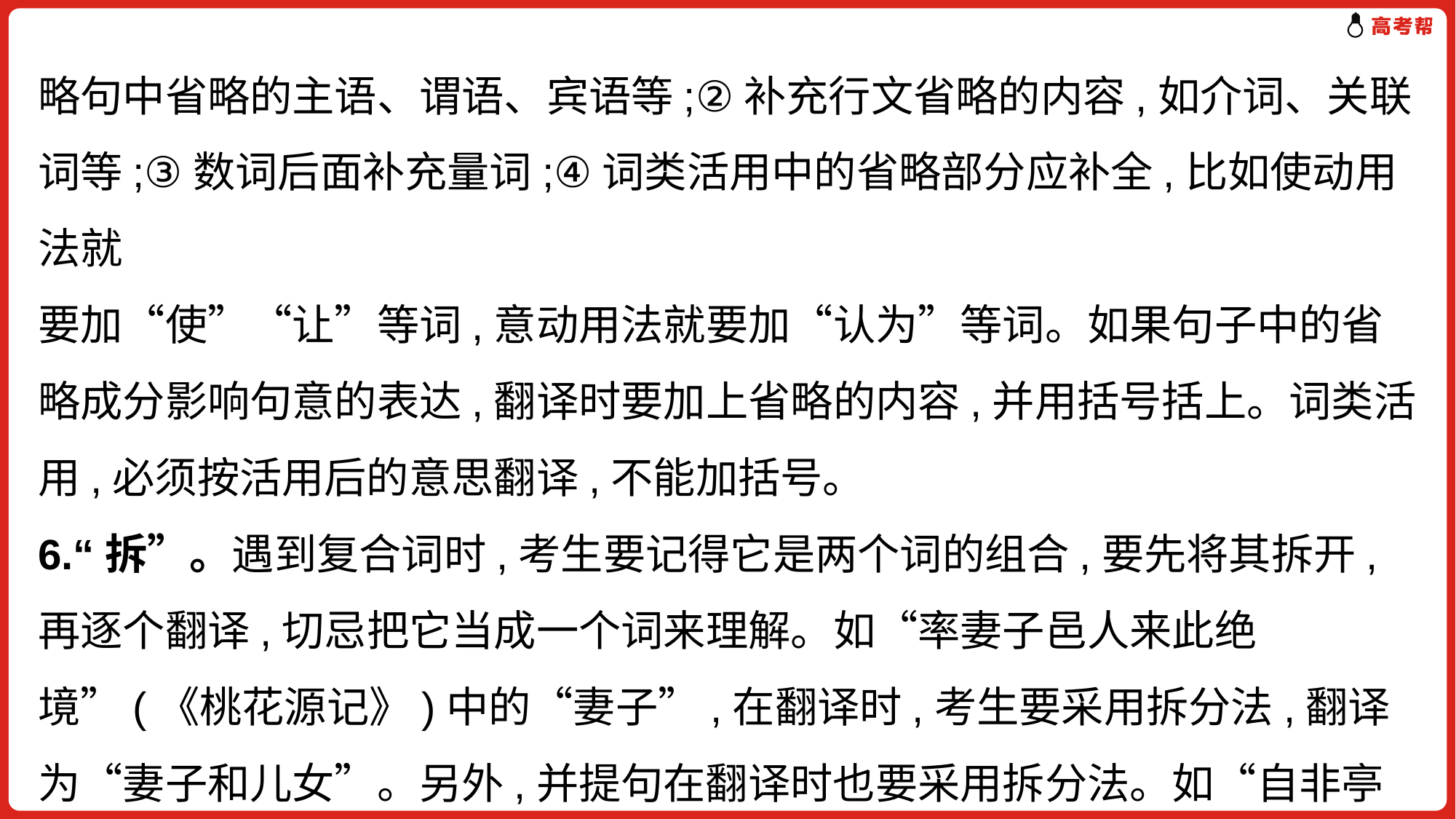

略句中省略的主语、谓语、宾语等;②补充行文省略的内容,如介词、关联词等;③数词后面补充量词;④词类活用中的省略部分应补全,比如使动用法就
要加“使”“让”等词,意动用法就要加“认为”等词。如果句子中的省略成分影响句意的表达,翻译时要加上省略的内容,并用括号括上。词类活用,必须按活用后的意思翻译,不能加括号。
6.“拆”。遇到复合词时,考生要记得它是两个词的组合,要先将其拆开,再逐个翻译,切忌把它当成一个词来理解。如“率妻子邑人来此绝境”(《桃花源记》)中的“妻子”,在翻译时,考生要采用拆分法,翻译为“妻子和儿女”。另外,并提句在翻译时也要采用拆分法。如“自非亭午夜分,不见曦